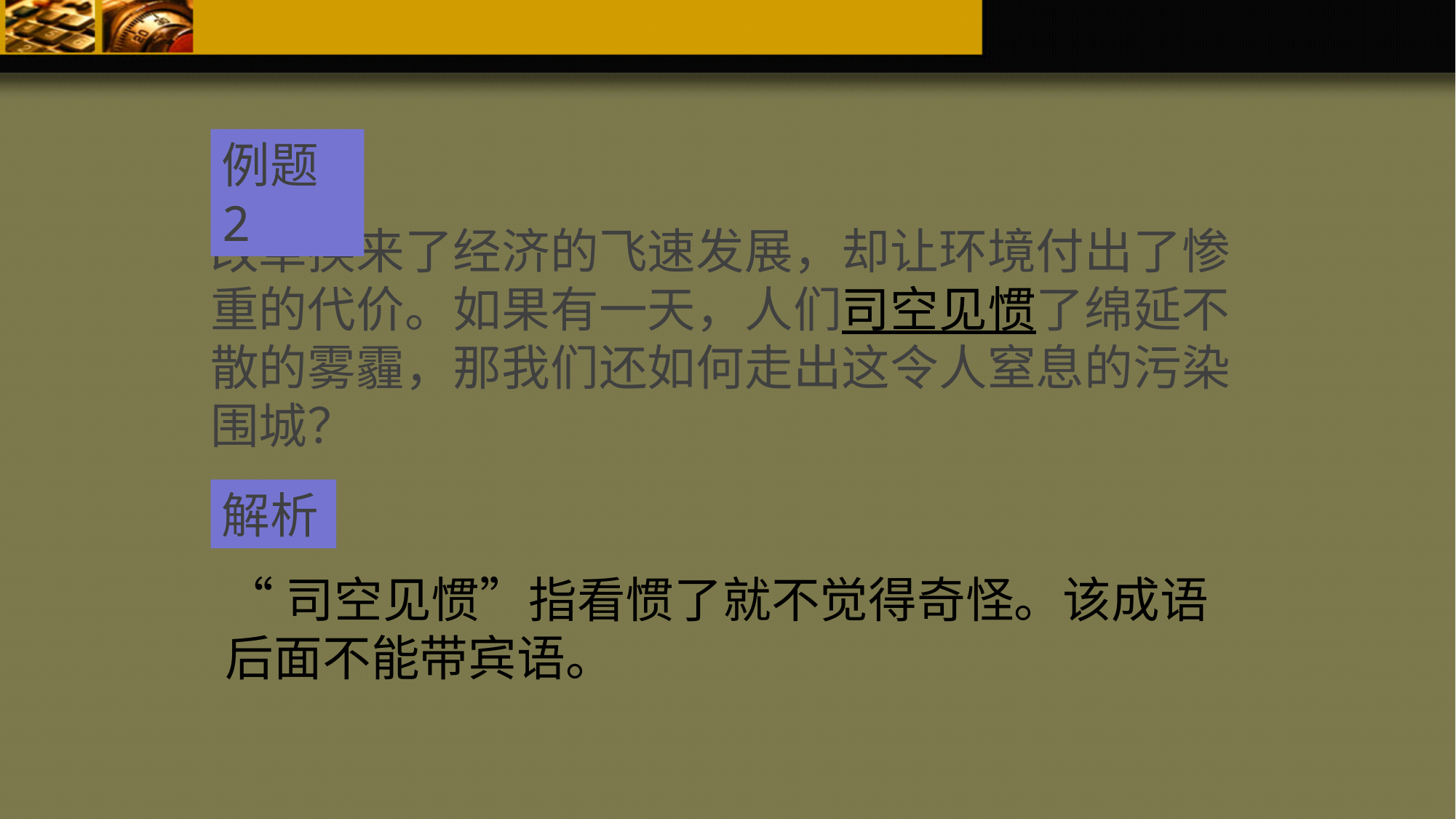

例题2
改革换来了经济的飞速发展，却让环境付出了惨重的代价。如果有一天，人们司空见惯了绵延不散的雾霾，那我们还如何走出这令人窒息的污染围城？
解析
“司空见惯”指看惯了就不觉得奇怪。该成语后面不能带宾语。